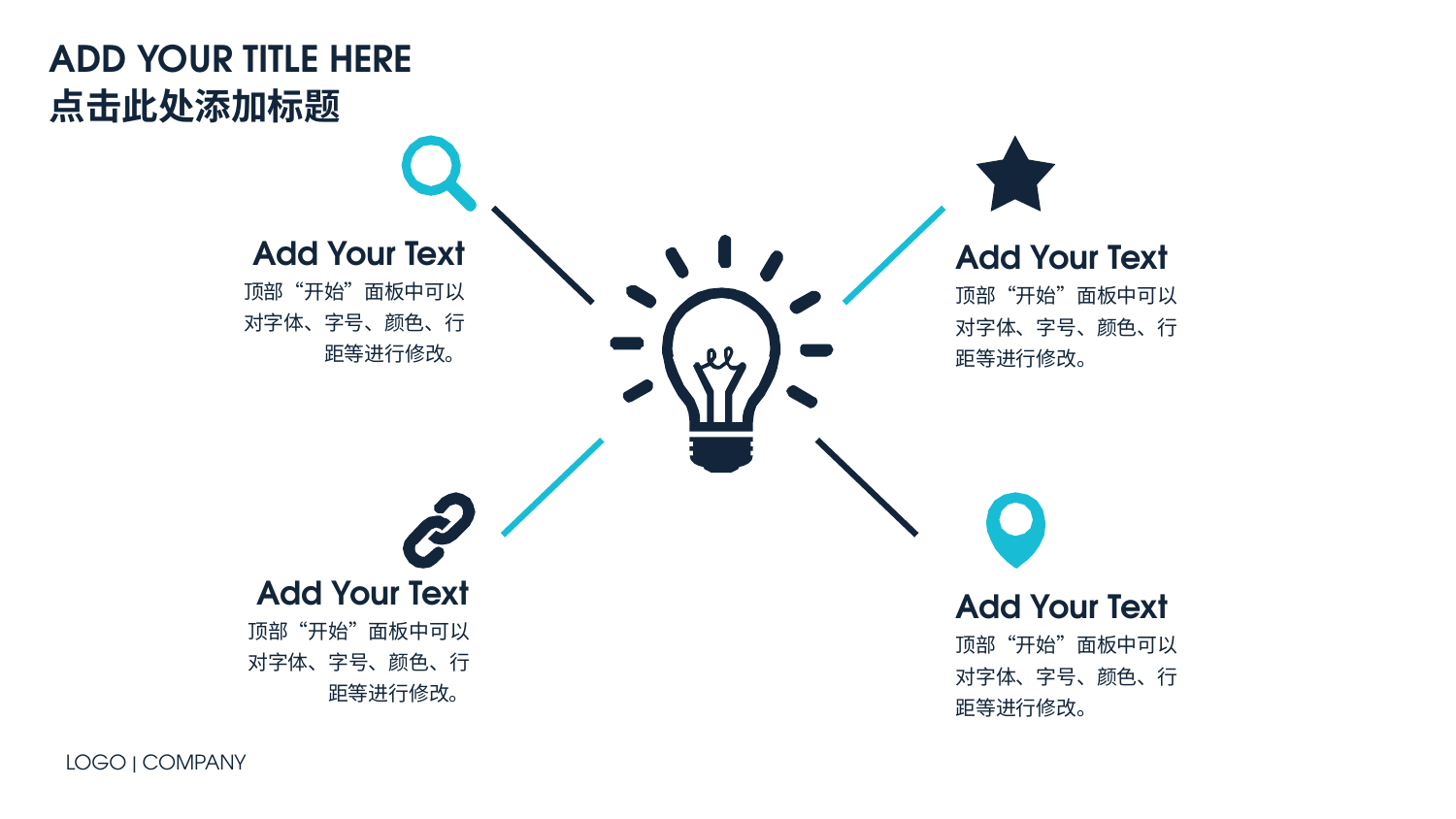

ADD YOUR TITLE HERE
点击此处添加标题

Add Your Text
顶部“开始”面板中可以对字体、字号、颜色、行距等进行修改。
Add Your Text
顶部“开始”面板中可以对字体、字号、颜色、行距等进行修改。

Add Your Text
顶部“开始”面板中可以对字体、字号、颜色、行距等进行修改。
Add Your Text
顶部“开始”面板中可以对字体、字号、颜色、行距等进行修改。
LOGO | COMPANY